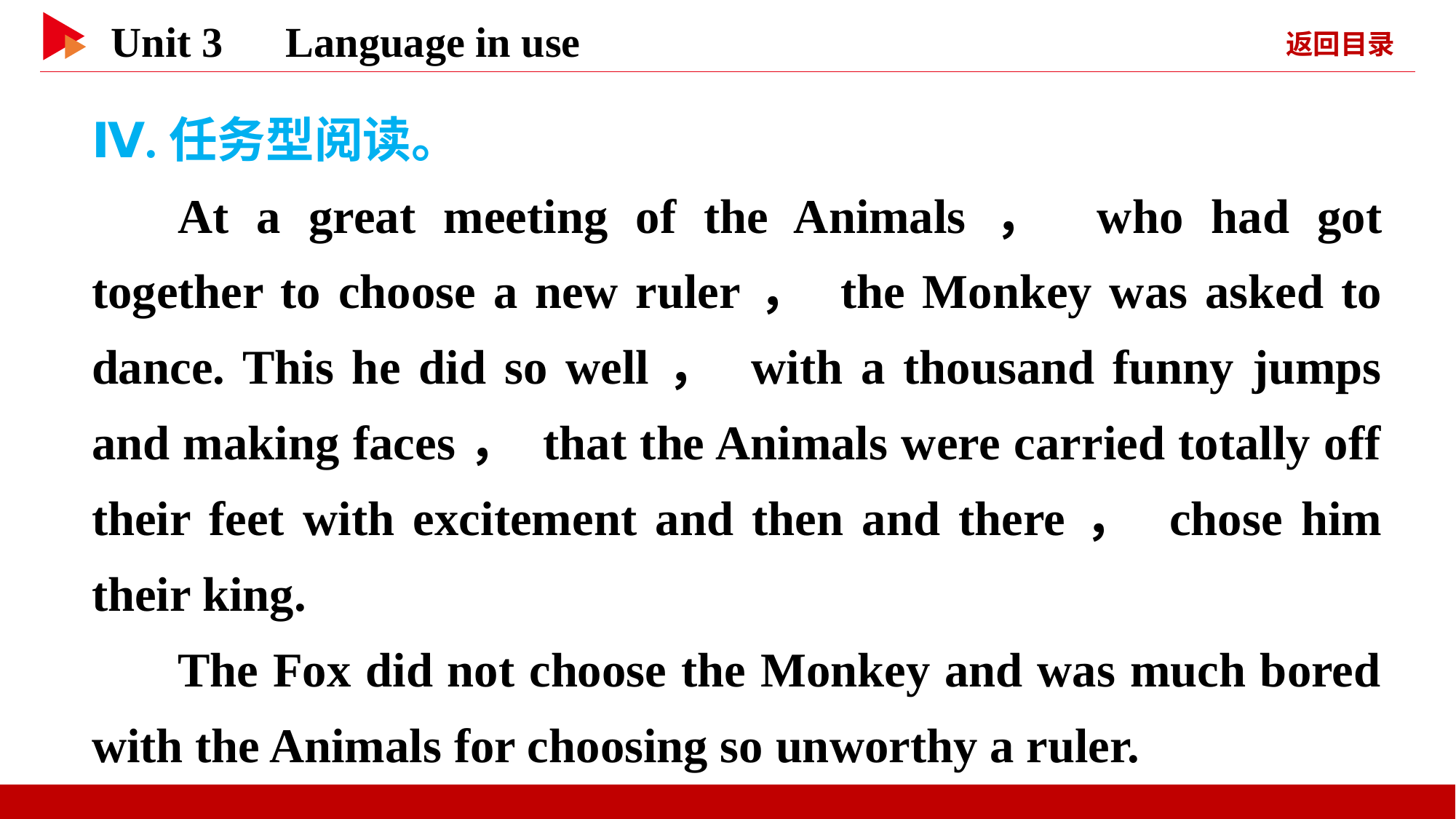

Ⅳ.任务型阅读。
At a great meeting of the Animals， who had got together to choose a new ruler， the Monkey was asked to dance. This he did so well， with a thousand funny jumps and making faces， that the Animals were carried totally off their feet with excitement and then and there， chose him their king.
The Fox did not choose the Monkey and was much bored with the Animals for choosing so unworthy a ruler.